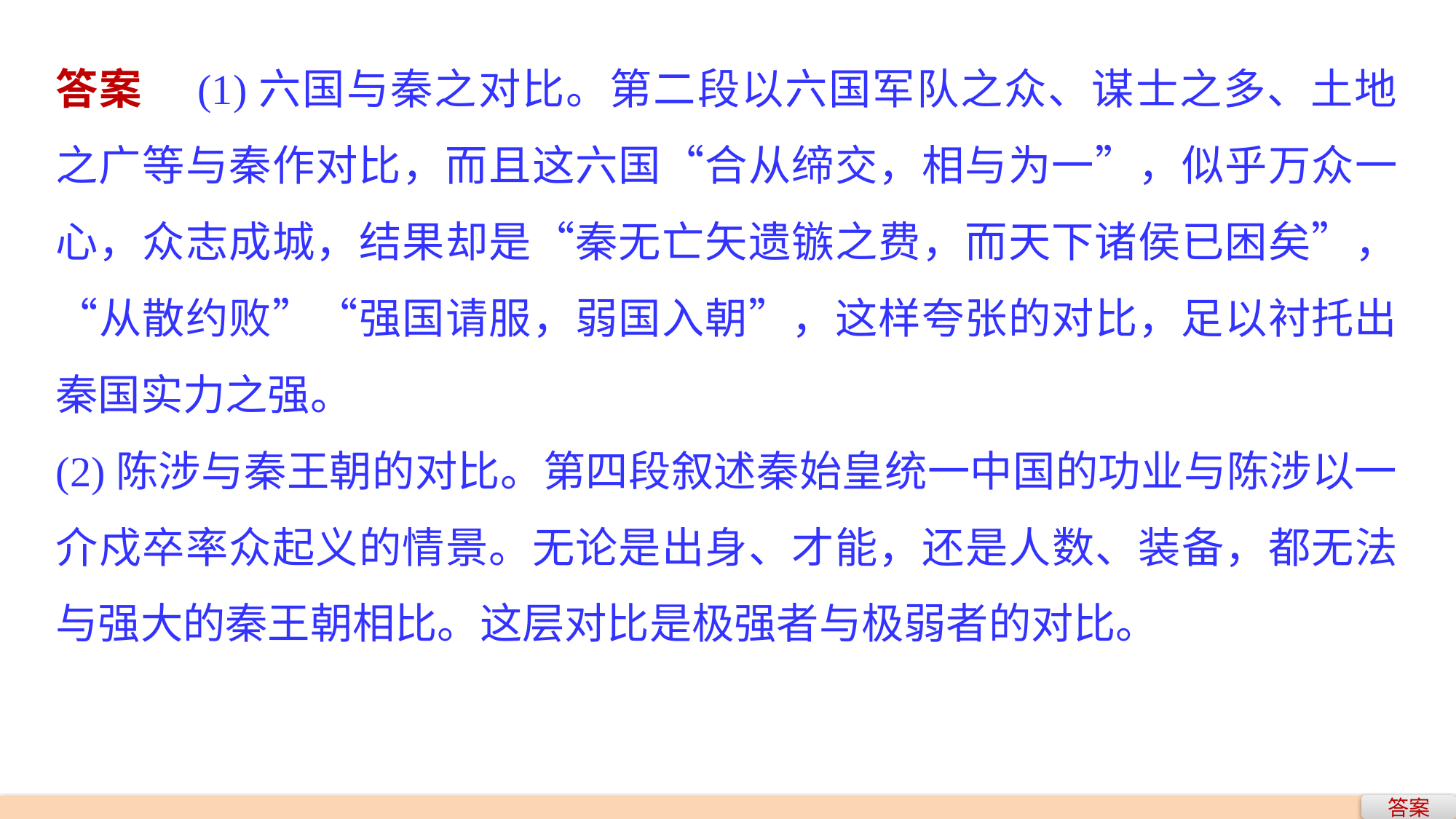

答案　(1)六国与秦之对比。第二段以六国军队之众、谋士之多、土地之广等与秦作对比，而且这六国“合从缔交，相与为一”，似乎万众一心，众志成城，结果却是“秦无亡矢遗镞之费，而天下诸侯已困矣”，“从散约败”“强国请服，弱国入朝”，这样夸张的对比，足以衬托出秦国实力之强。
(2)陈涉与秦王朝的对比。第四段叙述秦始皇统一中国的功业与陈涉以一介戍卒率众起义的情景。无论是出身、才能，还是人数、装备，都无法与强大的秦王朝相比。这层对比是极强者与极弱者的对比。
答案